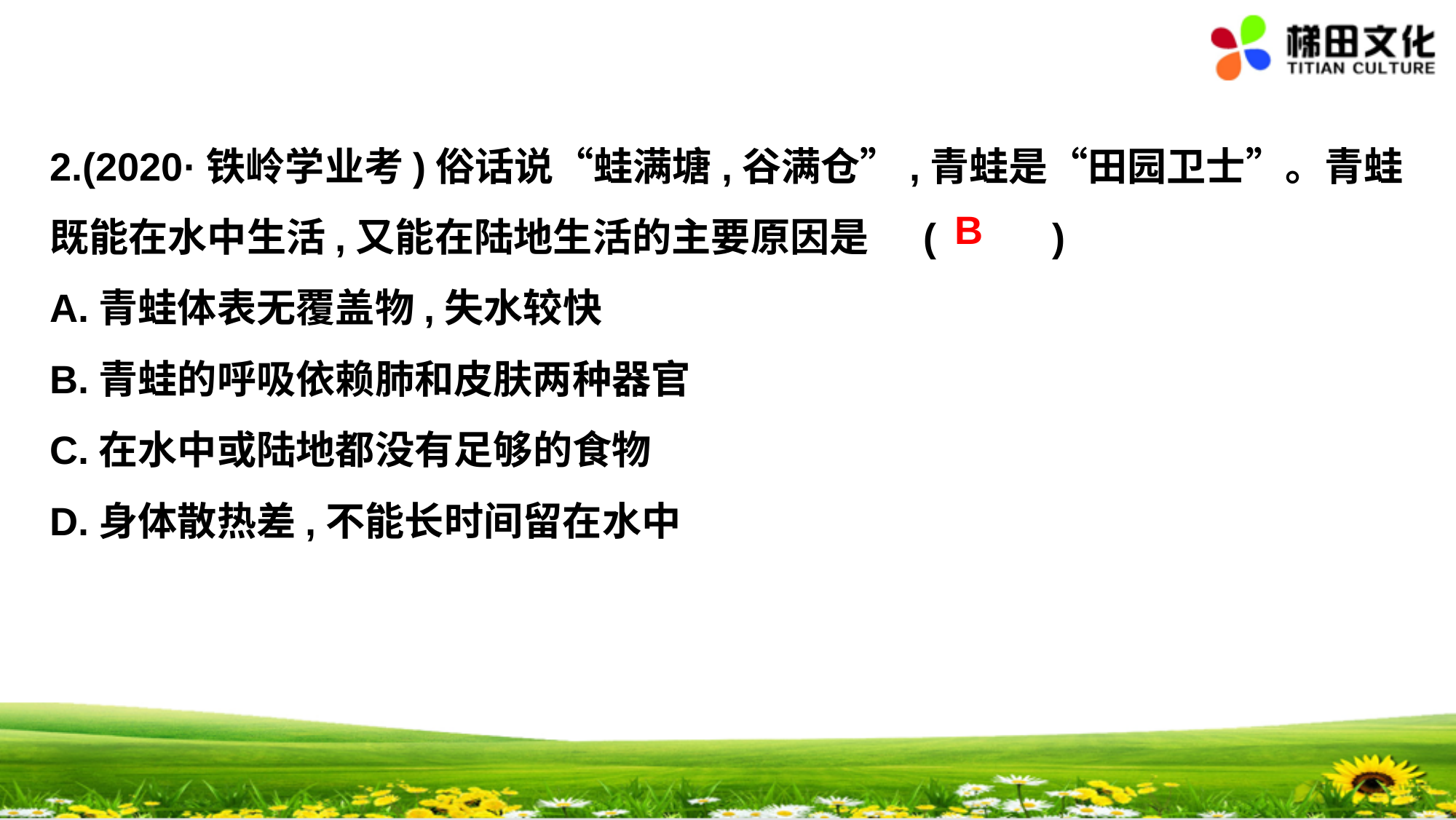

2.(2020·铁岭学业考)俗话说“蛙满塘,谷满仓”,青蛙是“田园卫士”。青蛙
既能在水中生活,又能在陆地生活的主要原因是	(　  　)
A.青蛙体表无覆盖物,失水较快
B.青蛙的呼吸依赖肺和皮肤两种器官
C.在水中或陆地都没有足够的食物
D.身体散热差,不能长时间留在水中
B